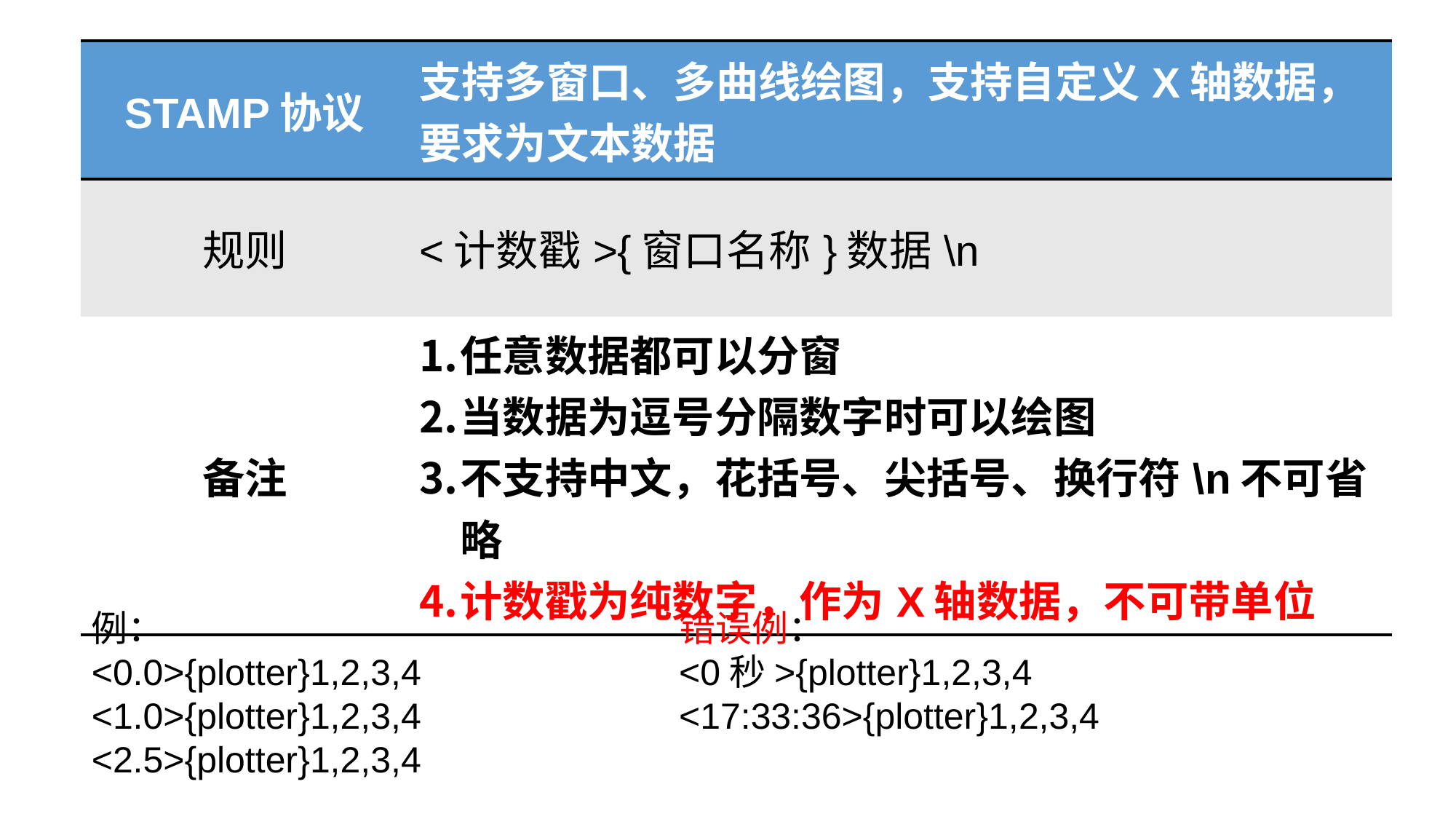

| STAMP协议 | 支持多窗口、多曲线绘图，支持自定义X轴数据，要求为文本数据 |
| --- | --- |
| 规则 | <计数戳>{窗口名称}数据\n |
| 备注 | 任意数据都可以分窗 当数据为逗号分隔数字时可以绘图 不支持中文，花括号、尖括号、换行符\n不可省略 计数戳为纯数字，作为X轴数据，不可带单位 |
例：
<0.0>{plotter}1,2,3,4
<1.0>{plotter}1,2,3,4
<2.5>{plotter}1,2,3,4
错误例：
<0秒>{plotter}1,2,3,4
<17:33:36>{plotter}1,2,3,4